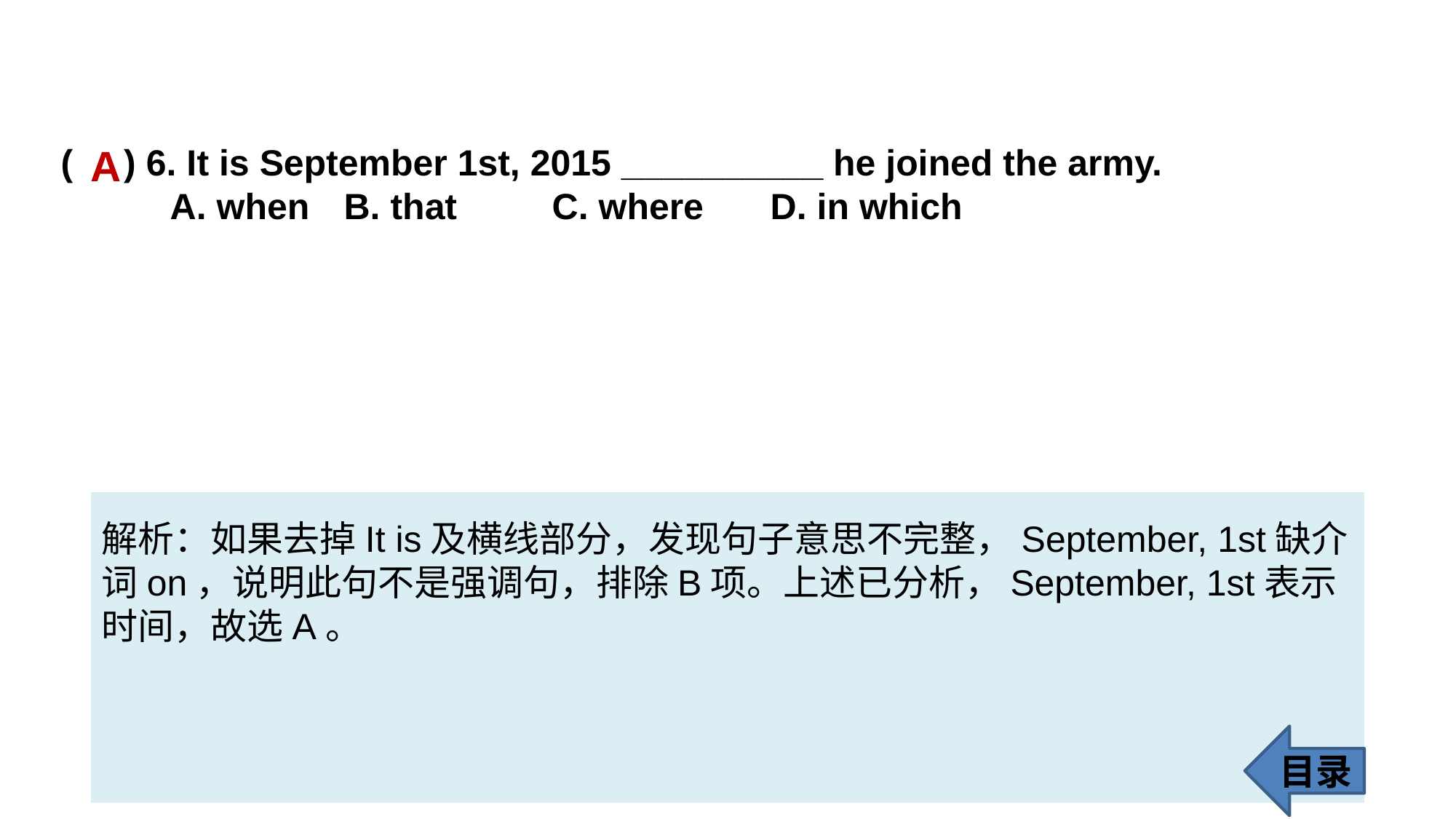

(     ) 6. It is September 1st, 2015 __________ he joined the army.
A. when	 B. that 	C. where 	D. in which
A

解析：如果去掉It is及横线部分，发现句子意思不完整，September, 1st缺介词on，说明此句不是强调句，排除B项。上述已分析，September, 1st表示
时间，故选A。
目录
65